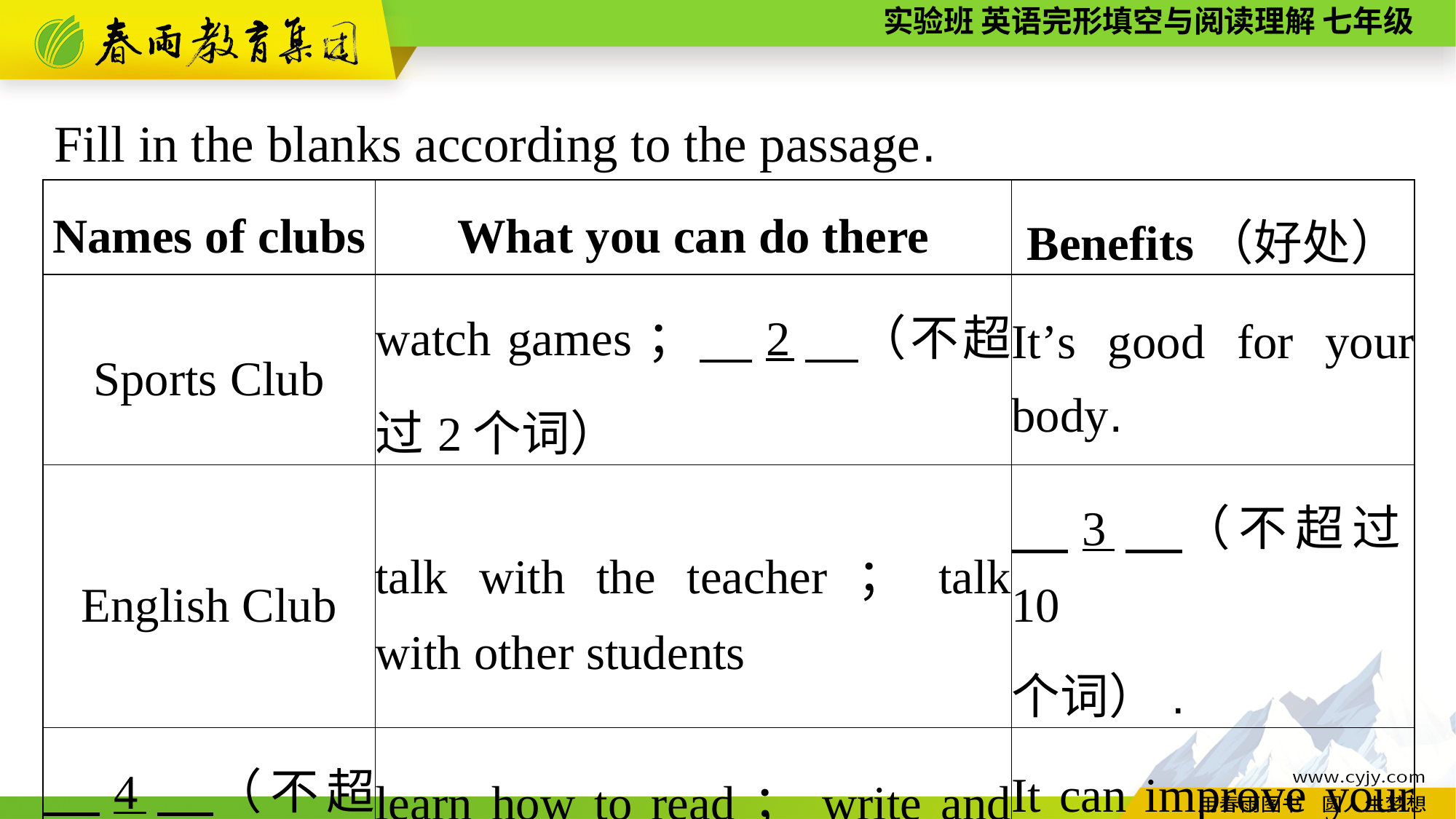

Fill in the blanks according to the passage.
| Names of clubs | What you can do there | Benefits（好处） |
| --- | --- | --- |
| Sports Club | watch games；　2　（不超过2个词） | It’s good for your body. |
| English Club | talk with the teacher；talk with other students | 3　（不超过10 个词）. |
| 4　（不超过2个词） | learn how to read；write and take notes | It can improve your writing ability. |